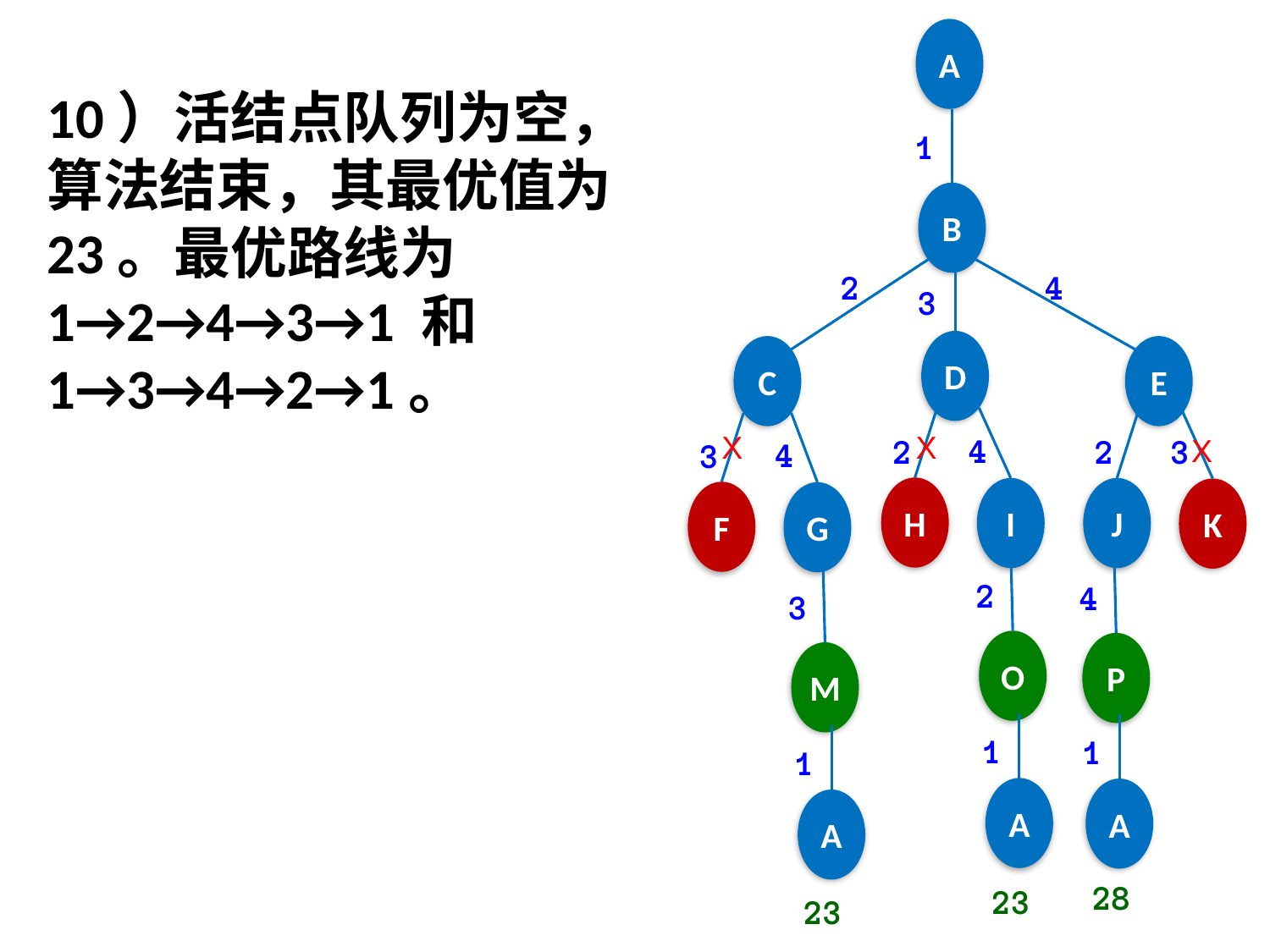

A
10）活结点队列为空，算法结束，其最优值为 23。最优路线为 1→2→4→3→1 和 1→3→4→2→1。
1
B
2
4
3
D
C
E
X
X
4
3
2
2
X
4
3
H
J
I
K
F
G
2
4
3
O
P
M
1
1
1
A
A
A
28
23
23